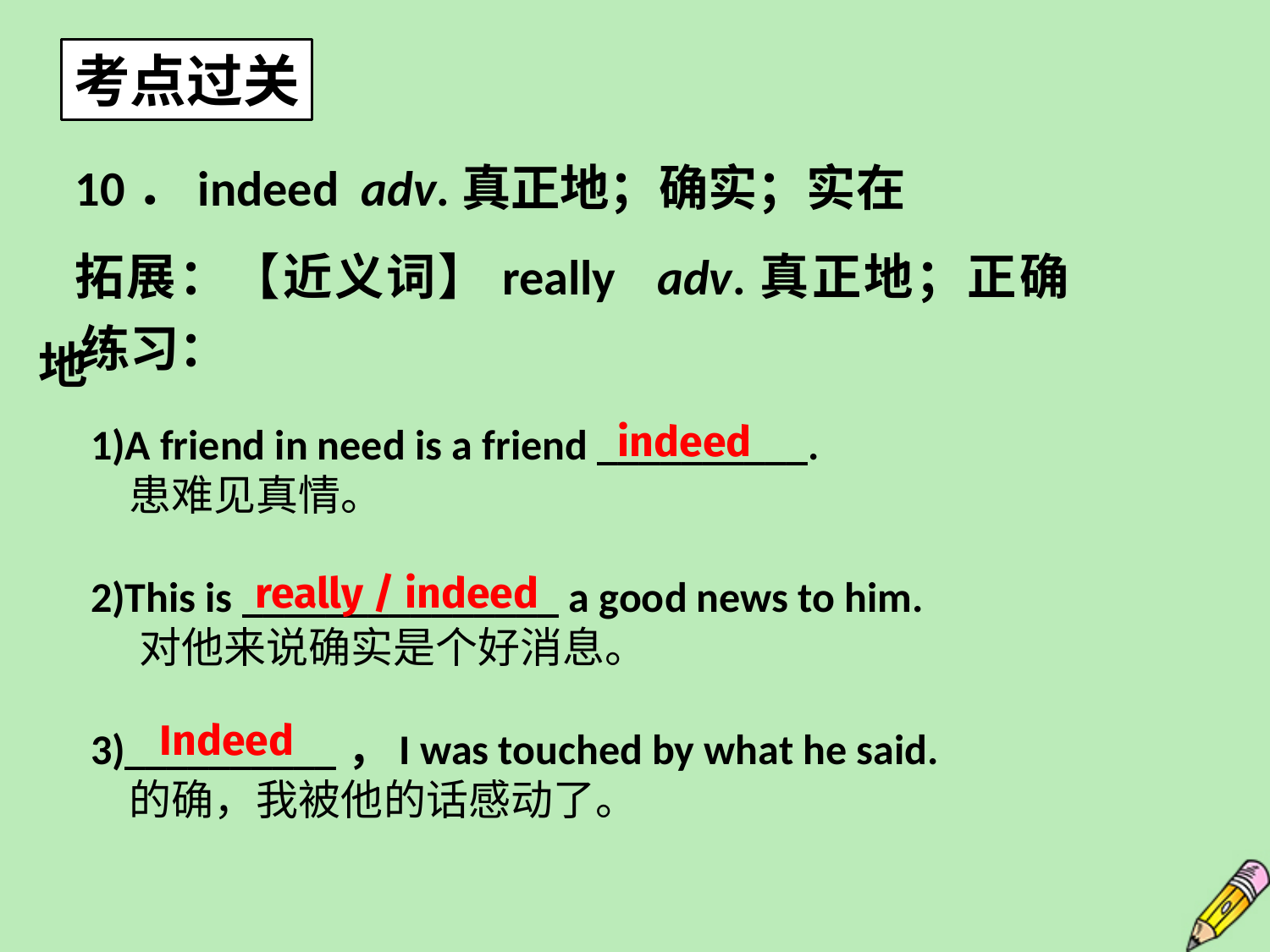

考点过关
10．indeed  adv.真正地；确实；实在
拓展：【近义词】really   adv.真正地；正确地
练习：
indeed
1)A friend in need is a friend __________.
   患难见真情。

2)This is _______________ a good news to him.
    对他来说确实是个好消息。

3)__________，I was touched by what he said.
   的确，我被他的话感动了。
really / indeed
Indeed
13